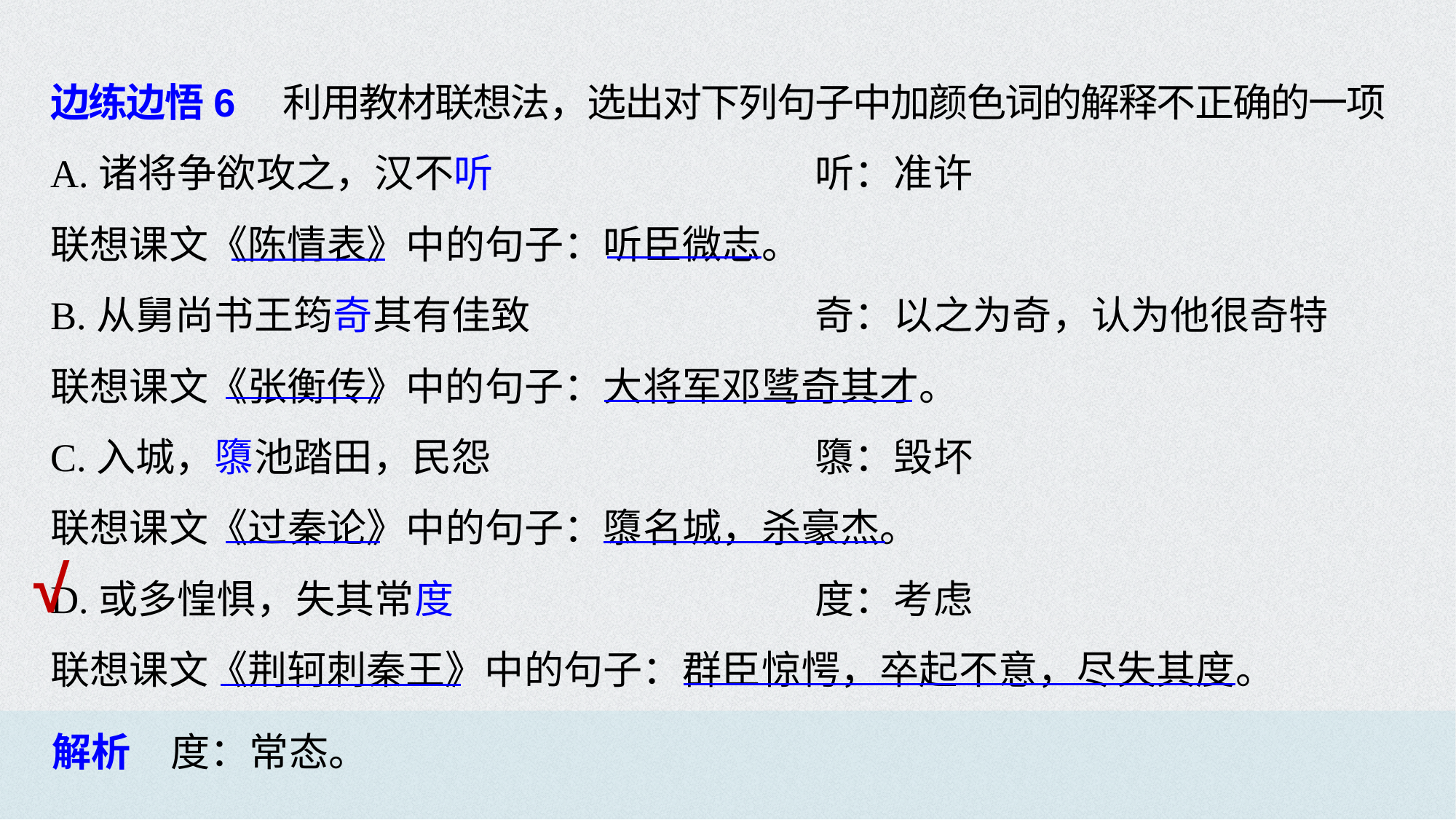

边练边悟6　利用教材联想法，选出对下列句子中加颜色词的解释不正确的一项
A.诸将争欲攻之，汉不听　　　　　　	听：准许
联想课文《陈情表》中的句子：听臣微志。
B.从舅尚书王筠奇其有佳致			奇：以之为奇，认为他很奇特
联想课文《张衡传》中的句子：大将军邓骘奇其才。
C.入城，隳池踏田，民怨  			隳：毁坏
联想课文《过秦论》中的句子：隳名城，杀豪杰。
D.或多惶惧，失其常度  				度：考虑
联想课文《荆轲刺秦王》中的句子：群臣惊愕，卒起不意，尽失其度。
√
解析　度：常态。